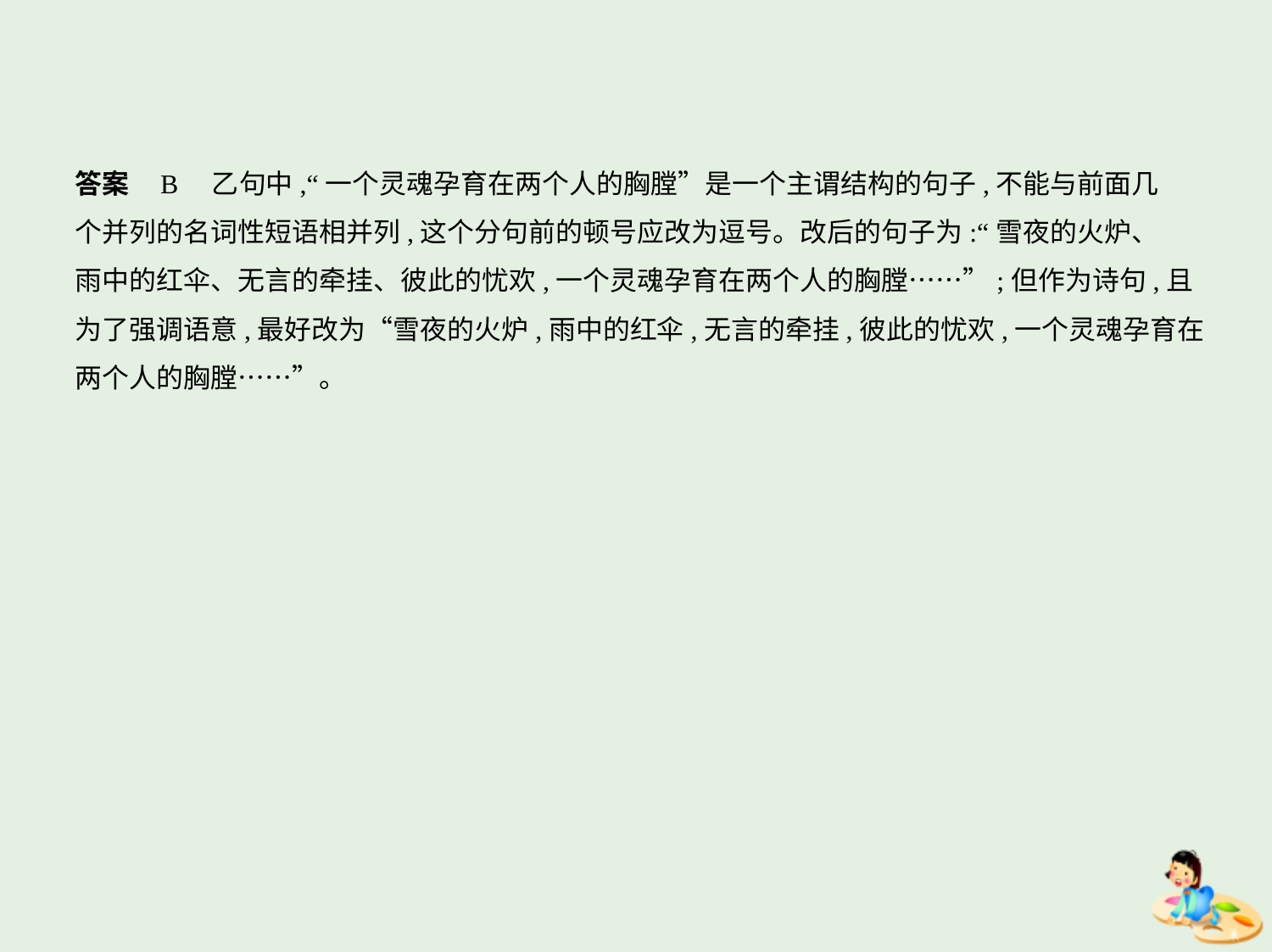

答案    B　乙句中,“一个灵魂孕育在两个人的胸膛”是一个主谓结构的句子,不能与前面几
个并列的名词性短语相并列,这个分句前的顿号应改为逗号。改后的句子为:“雪夜的火炉、
雨中的红伞、无言的牵挂、彼此的忧欢,一个灵魂孕育在两个人的胸膛……”;但作为诗句,且
为了强调语意,最好改为“雪夜的火炉,雨中的红伞,无言的牵挂,彼此的忧欢,一个灵魂孕育在
两个人的胸膛……”。